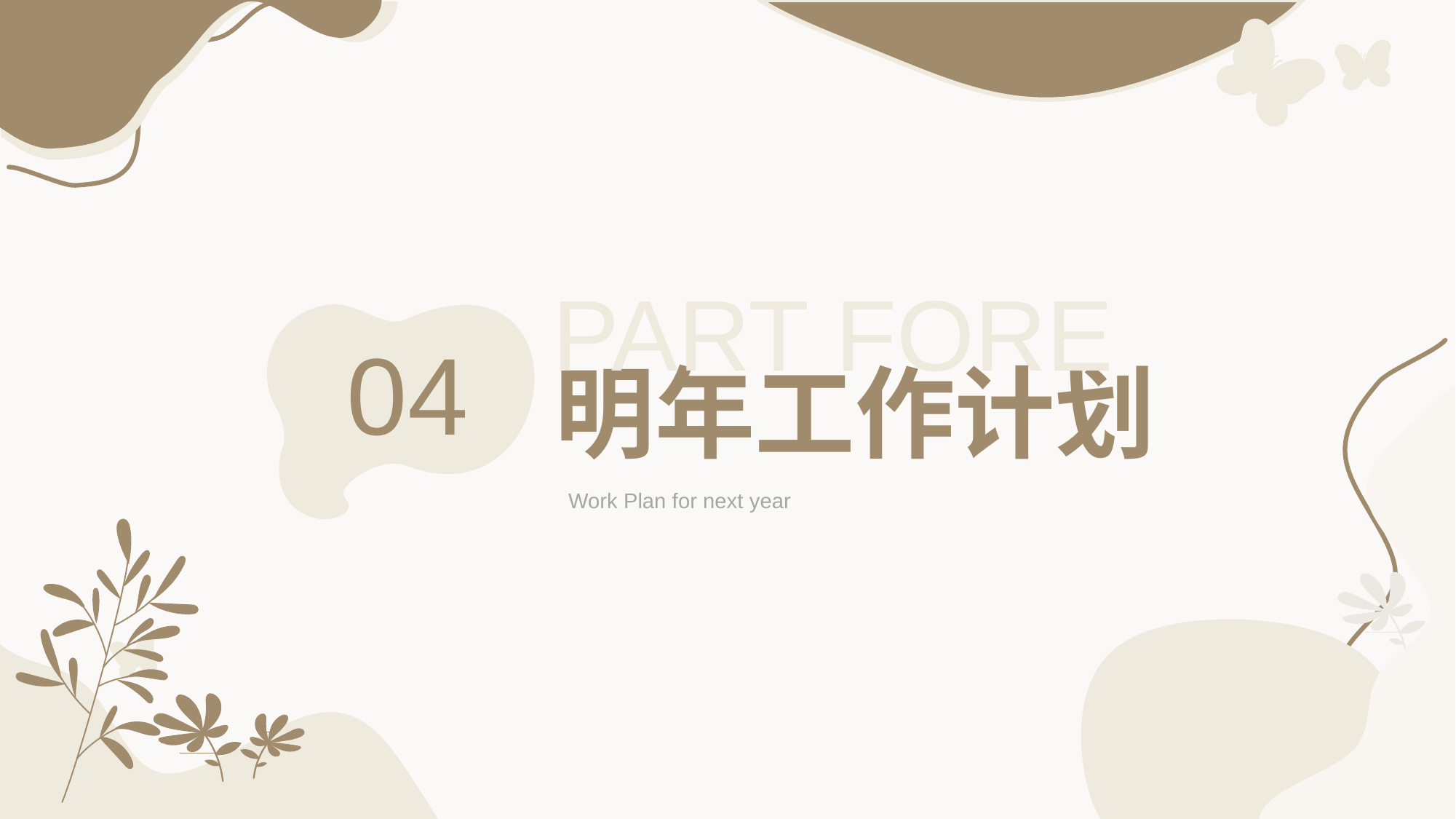

PART FORE

04
明年工作计划
Work Plan for next year